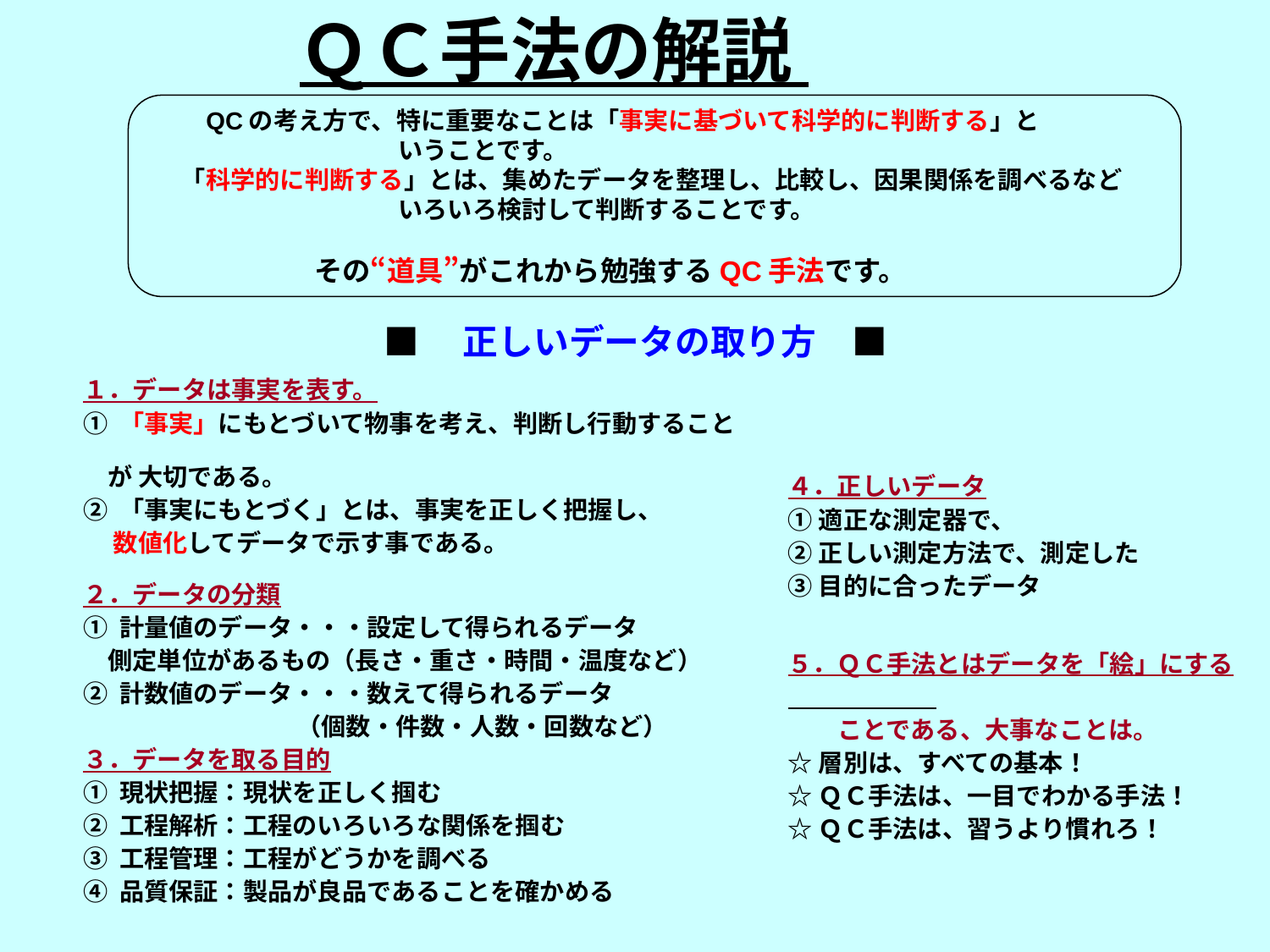

ＱＣ手法の解説
　　QCの考え方で、特に重要なことは「事実に基づいて科学的に判断する」と
　　　　　　　　　　いうことです。
　 「科学的に判断する」とは、集めたデータを整理し、比較し、因果関係を調べるなど
　　　　　　　　　　いろいろ検討して判断することです。

　　　　　       その“道具”がこれから勉強するQC手法です。
■　正しいデータの取り方　■
１．データは事実を表す。
① 「事実」にもとづいて物事を考え、判断し行動すること
　が 大切である。
② 「事実にもとづく」とは、事実を正しく把握し、
　 数値化してデータで示す事である。

２．データの分類
① 計量値のデータ・・・設定して得られるデータ
　側定単位があるもの（長さ・重さ・時間・温度など）
② 計数値のデータ・・・数えて得られるデータ
                   　　　　（個数・件数・人数・回数など）
３．データを取る目的
① 現状把握：現状を正しく掴む
② 工程解析：工程のいろいろな関係を掴む
③ 工程管理：工程がどうかを調べる
④ 品質保証：製品が良品であることを確かめる
４．正しいデータ
①適正な測定器で、
②正しい測定方法で、測定した
③目的に合ったデータ

５．ＱＣ手法とはデータを「絵」にする
　　ことである、大事なことは。
☆層別は、すべての基本！
☆ＱＣ手法は、一目でわかる手法！
☆ＱＣ手法は、習うより慣れろ！